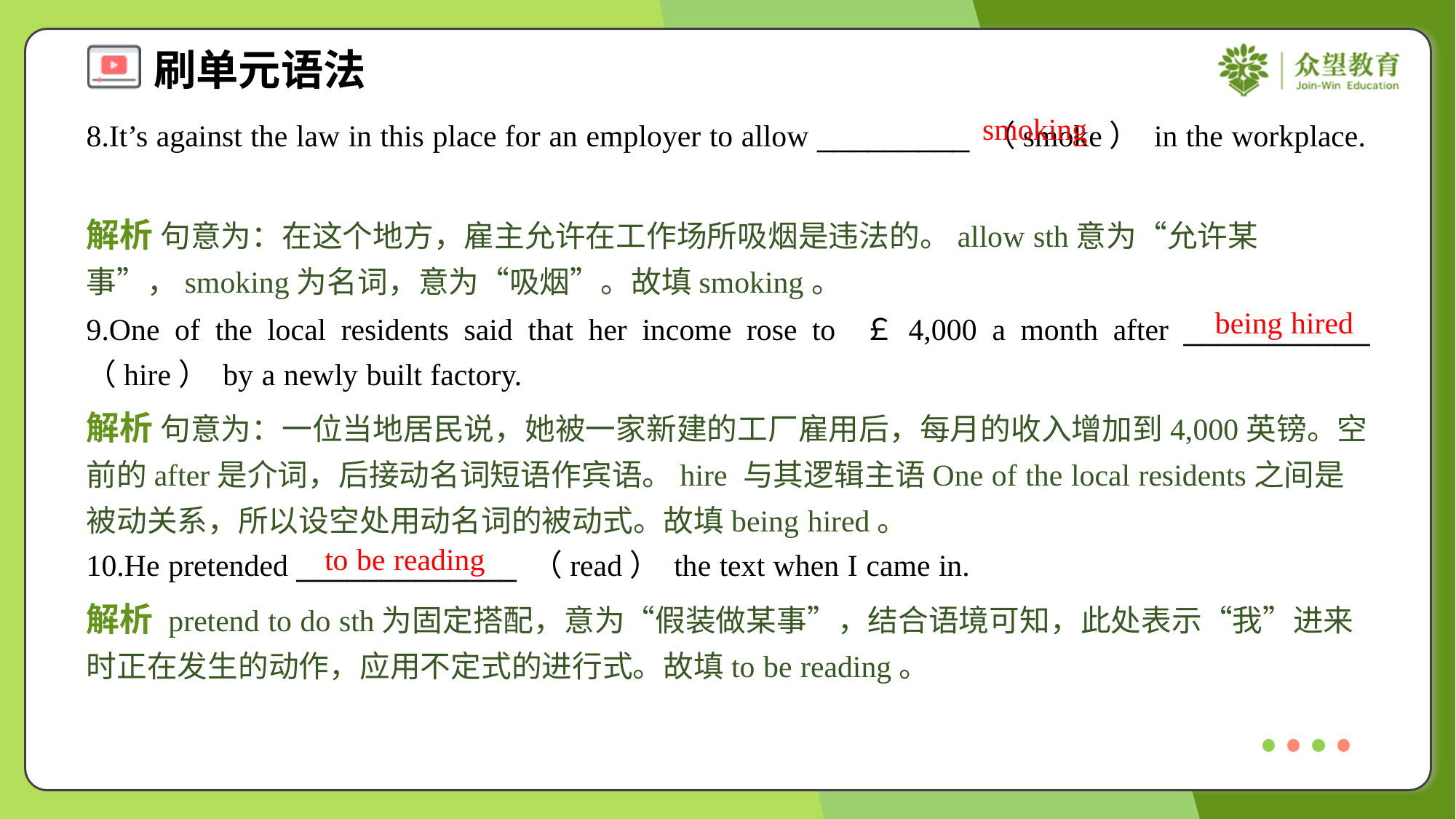

smoking
8.It’s against the law in this place for an employer to allow _________ （smoke） in the workplace.
解析 句意为：在这个地方，雇主允许在工作场所吸烟是违法的。allow sth意为“允许某事”，smoking为名词，意为“吸烟”。故填smoking。
being hired
9.One of the local residents said that her income rose to ￡4,000 a month after ___________ （hire） by a newly built factory.
解析 句意为：一位当地居民说，她被一家新建的工厂雇用后，每月的收入增加到4,000英镑。空前的after是介词，后接动名词短语作宾语。hire 与其逻辑主语One of the local residents之间是被动关系，所以设空处用动名词的被动式。故填being hired。
to be reading
10.He pretended _____________ （read） the text when I came in.
解析 pretend to do sth为固定搭配，意为“假装做某事”，结合语境可知，此处表示“我”进来时正在发生的动作，应用不定式的进行式。故填to be reading。